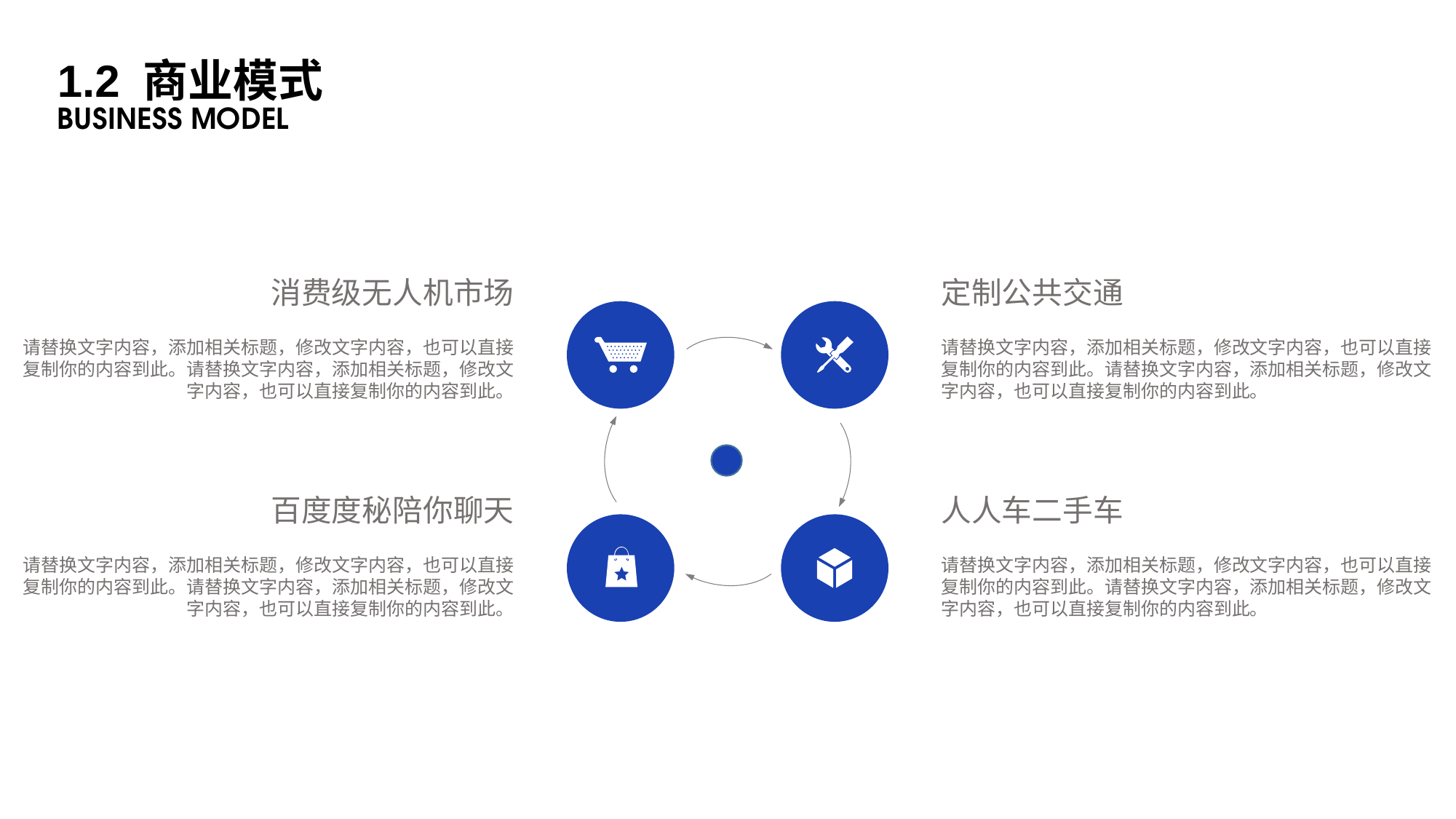

1.2 商业模式
BUSINESS MODEL
消费级无人机市场
定制公共交通

请替换文字内容，添加相关标题，修改文字内容，也可以直接复制你的内容到此。请替换文字内容，添加相关标题，修改文字内容，也可以直接复制你的内容到此。
请替换文字内容，添加相关标题，修改文字内容，也可以直接复制你的内容到此。请替换文字内容，添加相关标题，修改文字内容，也可以直接复制你的内容到此。

百度度秘陪你聊天
人人车二手车

请替换文字内容，添加相关标题，修改文字内容，也可以直接复制你的内容到此。请替换文字内容，添加相关标题，修改文字内容，也可以直接复制你的内容到此。
请替换文字内容，添加相关标题，修改文字内容，也可以直接复制你的内容到此。请替换文字内容，添加相关标题，修改文字内容，也可以直接复制你的内容到此。